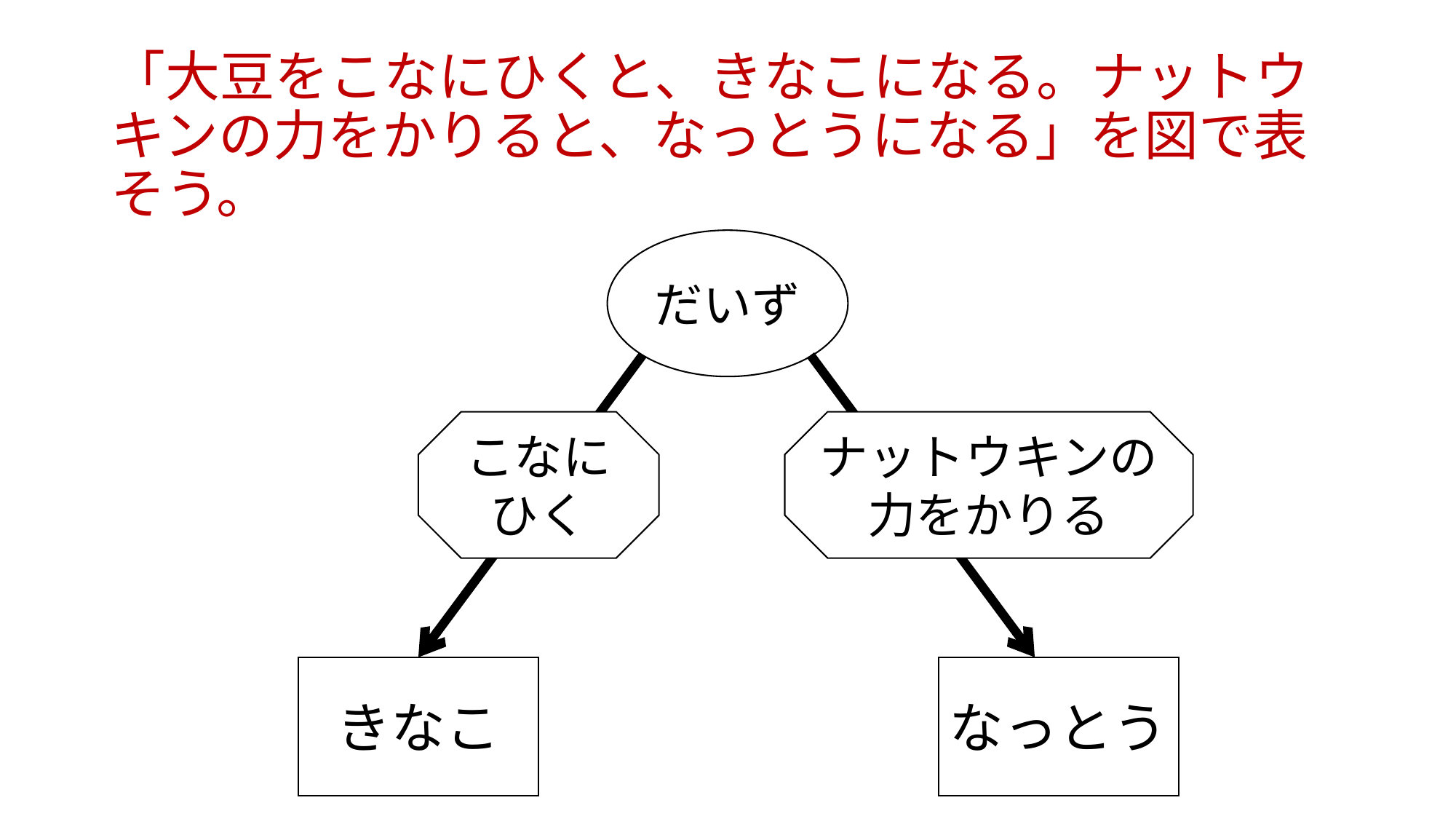

# 「大豆をこなにひくと、きなこになる。ナットウキンの力をかりると、なっとうになる」を図で表そう。
だいず
こなにひく
ナットウキンの
力をかりる
きなこ
なっとう